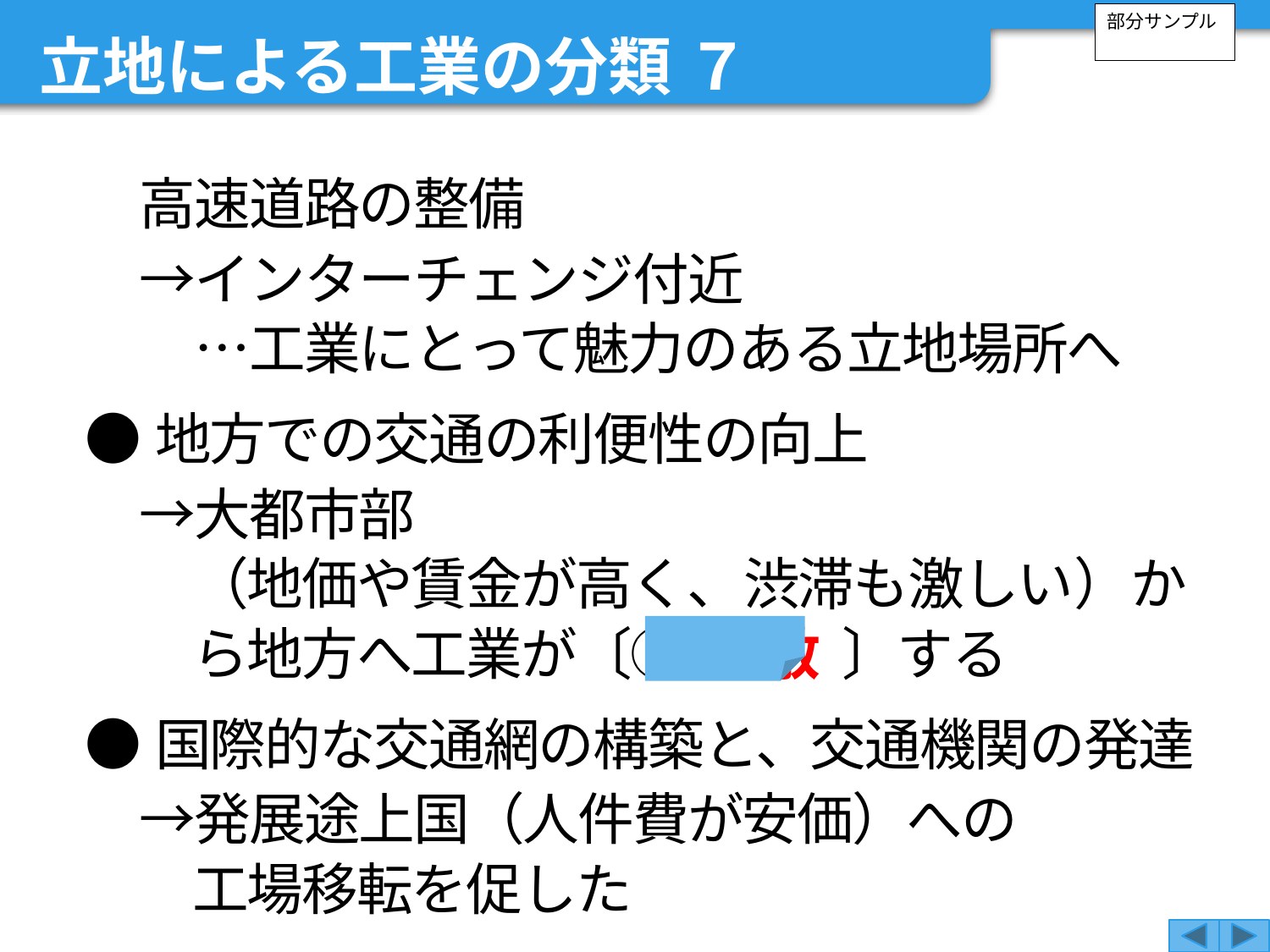

立地による工業の分類 ７
部分サンプル
　高速道路の整備
　→インターチェンジ付近
　　…工業にとって魅力のある立地場所へ
●地方での交通の利便性の向上
　→大都市部
（地価や賃金が高く、渋滞も激しい）から地方へ工業が〔⑨  分散  〕する
●国際的な交通網の構築と、交通機関の発達
　→発展途上国（人件費が安価）への
工場移転を促した